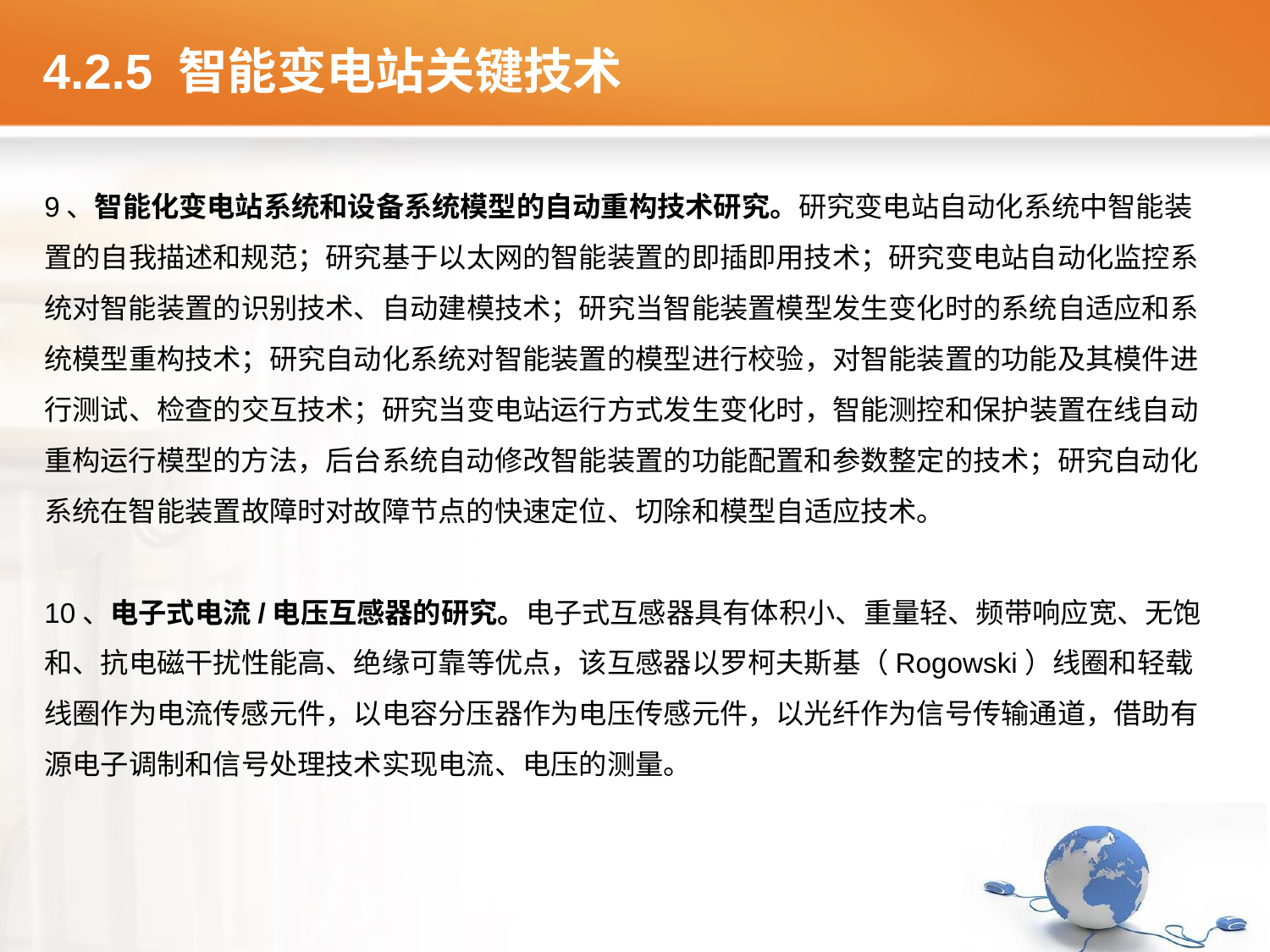

4.2.5 智能变电站关键技术
9、智能化变电站系统和设备系统模型的自动重构技术研究。研究变电站自动化系统中智能装置的自我描述和规范；研究基于以太网的智能装置的即插即用技术；研究变电站自动化监控系统对智能装置的识别技术、自动建模技术；研究当智能装置模型发生变化时的系统自适应和系统模型重构技术；研究自动化系统对智能装置的模型进行校验，对智能装置的功能及其模件进行测试、检查的交互技术；研究当变电站运行方式发生变化时，智能测控和保护装置在线自动重构运行模型的方法，后台系统自动修改智能装置的功能配置和参数整定的技术；研究自动化系统在智能装置故障时对故障节点的快速定位、切除和模型自适应技术。

10、电子式电流/电压互感器的研究。电子式互感器具有体积小、重量轻、频带响应宽、无饱和、抗电磁干扰性能高、绝缘可靠等优点，该互感器以罗柯夫斯基（Rogowski）线圈和轻载线圈作为电流传感元件，以电容分压器作为电压传感元件，以光纤作为信号传输通道，借助有源电子调制和信号处理技术实现电流、电压的测量。